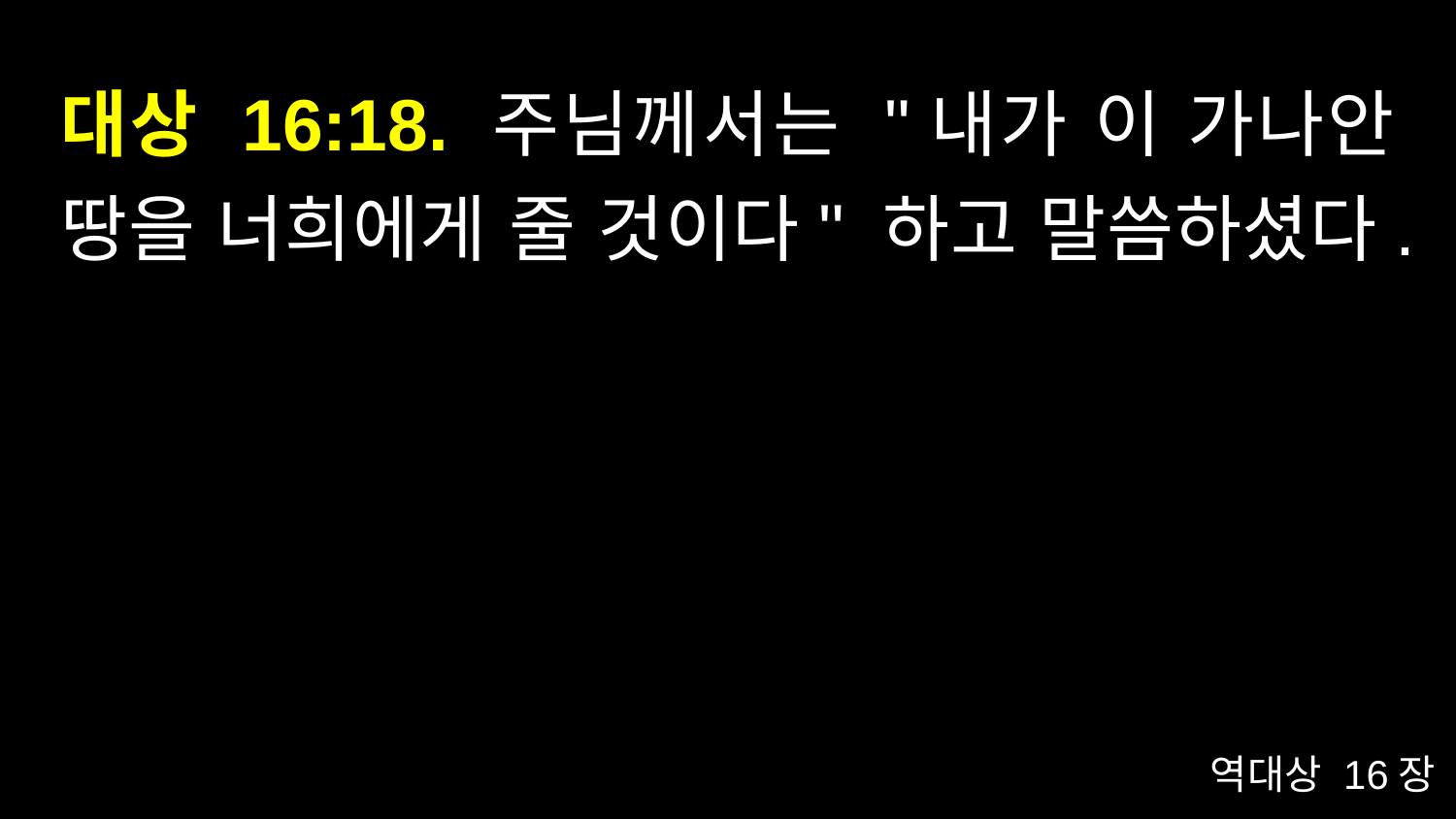

# 대상 16:18. 주님께서는 "내가 이 가나안 땅을 너희에게 줄 것이다" 하고 말씀하셨다.
역대상 16장